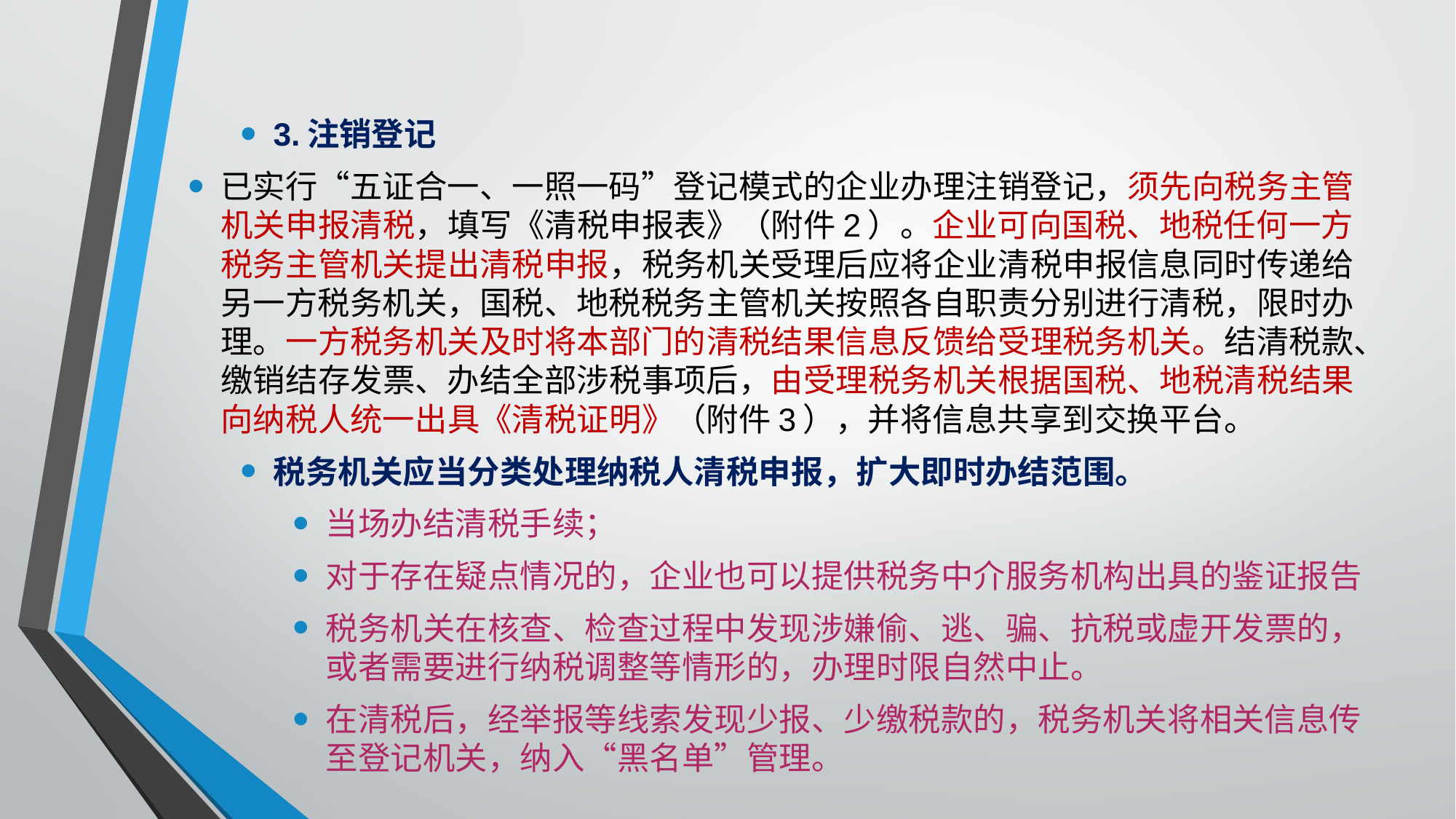

3.注销登记
已实行“五证合一、一照一码”登记模式的企业办理注销登记，须先向税务主管机关申报清税，填写《清税申报表》（附件2）。企业可向国税、地税任何一方税务主管机关提出清税申报，税务机关受理后应将企业清税申报信息同时传递给另一方税务机关，国税、地税税务主管机关按照各自职责分别进行清税，限时办理。一方税务机关及时将本部门的清税结果信息反馈给受理税务机关。结清税款、缴销结存发票、办结全部涉税事项后，由受理税务机关根据国税、地税清税结果向纳税人统一出具《清税证明》（附件3），并将信息共享到交换平台。
税务机关应当分类处理纳税人清税申报，扩大即时办结范围。
当场办结清税手续；
对于存在疑点情况的，企业也可以提供税务中介服务机构出具的鉴证报告
税务机关在核查、检查过程中发现涉嫌偷、逃、骗、抗税或虚开发票的，或者需要进行纳税调整等情形的，办理时限自然中止。
在清税后，经举报等线索发现少报、少缴税款的，税务机关将相关信息传至登记机关，纳入“黑名单”管理。